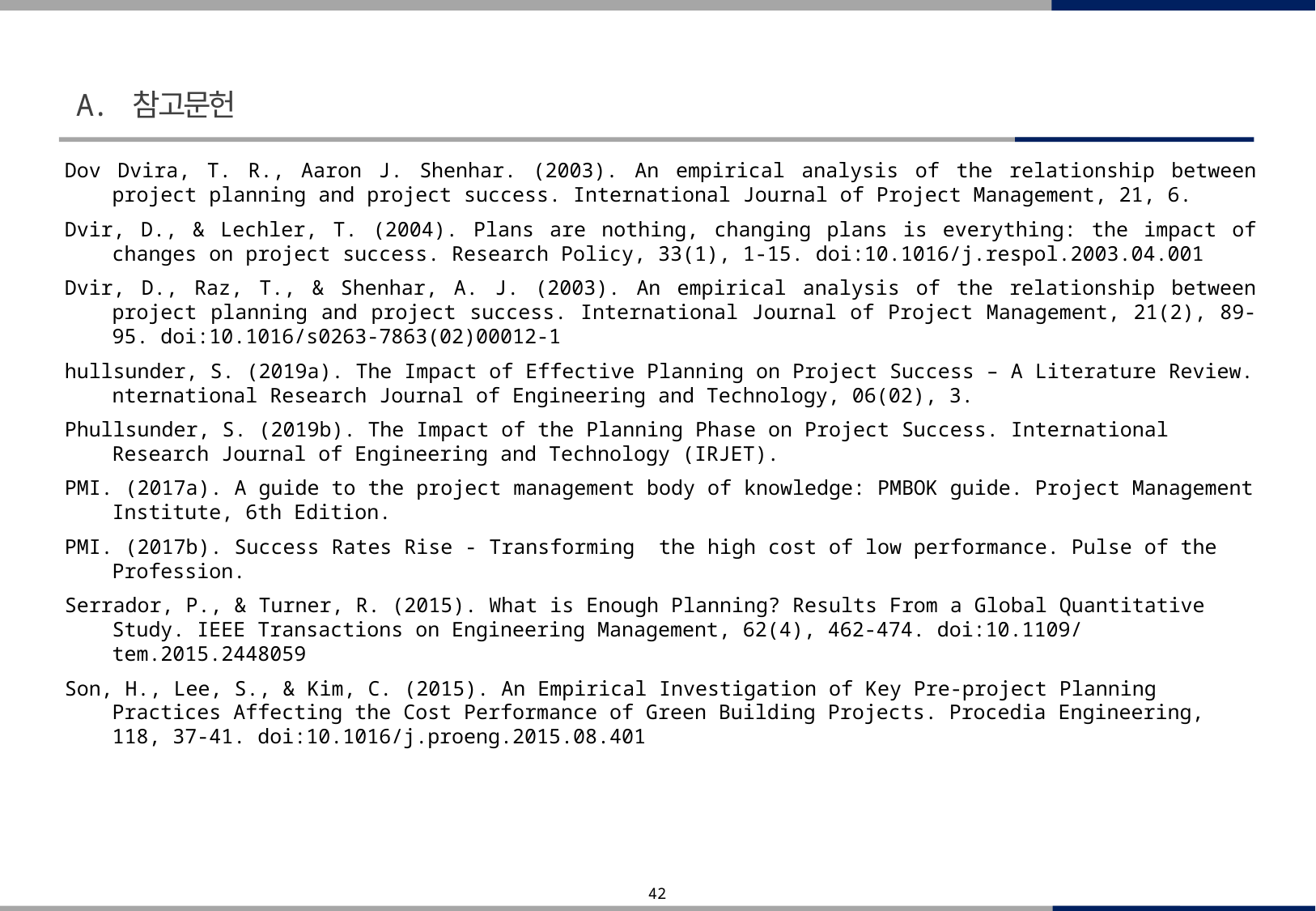

A. 참고문헌
Dov Dvira, T. R., Aaron J. Shenhar. (2003). An empirical analysis of the relationship between project planning and project success. International Journal of Project Management, 21, 6.
Dvir, D., & Lechler, T. (2004). Plans are nothing, changing plans is everything: the impact of changes on project success. Research Policy, 33(1), 1-15. doi:10.1016/j.respol.2003.04.001
Dvir, D., Raz, T., & Shenhar, A. J. (2003). An empirical analysis of the relationship between project planning and project success. International Journal of Project Management, 21(2), 89-95. doi:10.1016/s0263-7863(02)00012-1
hullsunder, S. (2019a). The Impact of Effective Planning on Project Success – A Literature Review. nternational Research Journal of Engineering and Technology, 06(02), 3.
Phullsunder, S. (2019b). The Impact of the Planning Phase on Project Success. International Research Journal of Engineering and Technology (IRJET).
PMI. (2017a). A guide to the project management body of knowledge: PMBOK guide. Project Management Institute, 6th Edition.
PMI. (2017b). Success Rates Rise - Transforming  the high cost of low performance. Pulse of the Profession.
Serrador, P., & Turner, R. (2015). What is Enough Planning? Results From a Global Quantitative Study. IEEE Transactions on Engineering Management, 62(4), 462-474. doi:10.1109/tem.2015.2448059
Son, H., Lee, S., & Kim, C. (2015). An Empirical Investigation of Key Pre-project Planning Practices Affecting the Cost Performance of Green Building Projects. Procedia Engineering, 118, 37-41. doi:10.1016/j.proeng.2015.08.401